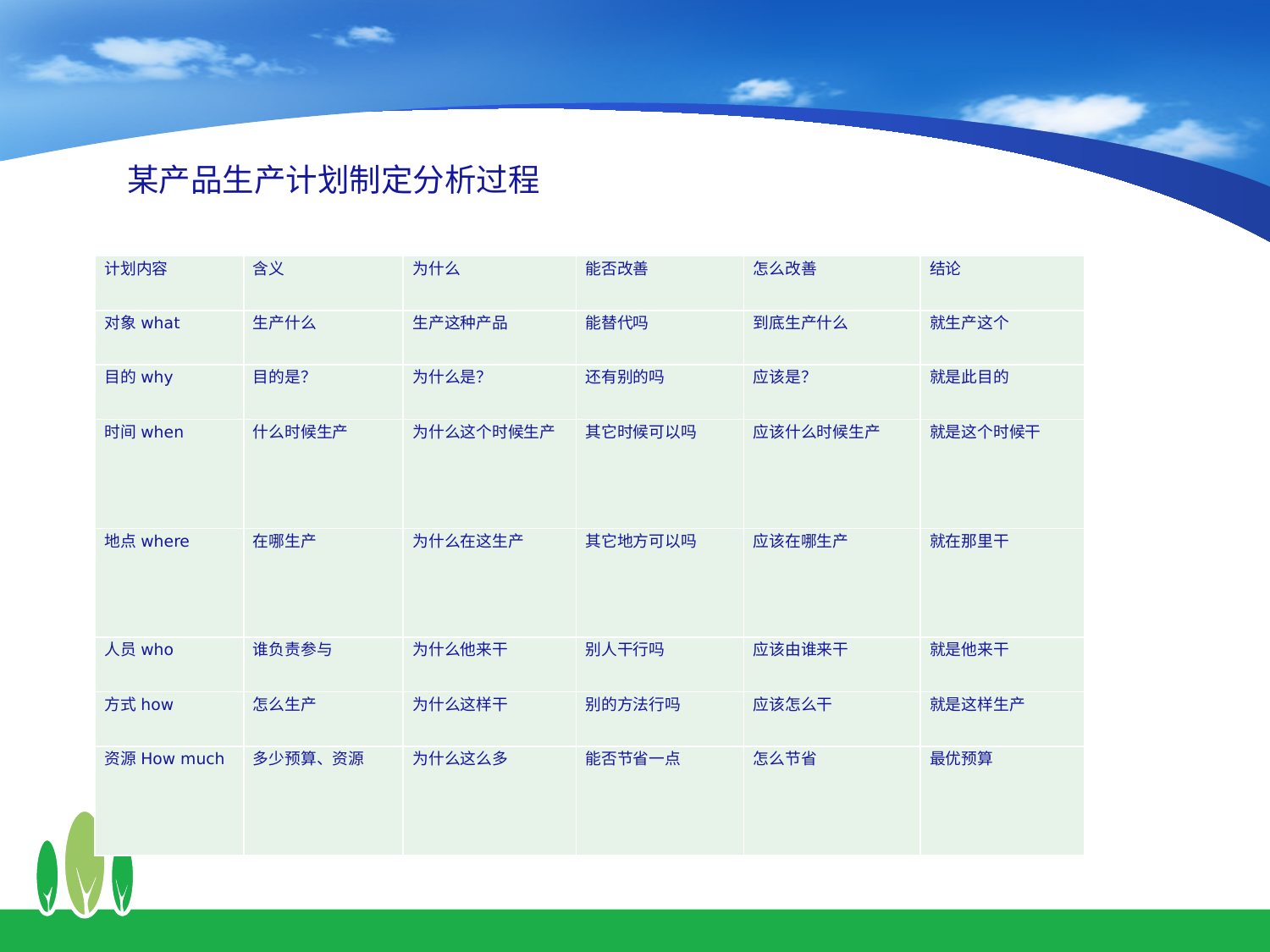

某产品生产计划制定分析过程
| 计划内容 | 含义 | 为什么 | 能否改善 | 怎么改善 | 结论 |
| --- | --- | --- | --- | --- | --- |
| 对象what | 生产什么 | 生产这种产品 | 能替代吗 | 到底生产什么 | 就生产这个 |
| 目的why | 目的是？ | 为什么是？ | 还有别的吗 | 应该是？ | 就是此目的 |
| 时间when | 什么时候生产 | 为什么这个时候生产 | 其它时候可以吗 | 应该什么时候生产 | 就是这个时候干 |
| 地点where | 在哪生产 | 为什么在这生产 | 其它地方可以吗 | 应该在哪生产 | 就在那里干 |
| 人员who | 谁负责参与 | 为什么他来干 | 别人干行吗 | 应该由谁来干 | 就是他来干 |
| 方式how | 怎么生产 | 为什么这样干 | 别的方法行吗 | 应该怎么干 | 就是这样生产 |
| 资源How much | 多少预算、资源 | 为什么这么多 | 能否节省一点 | 怎么节省 | 最优预算 |
22